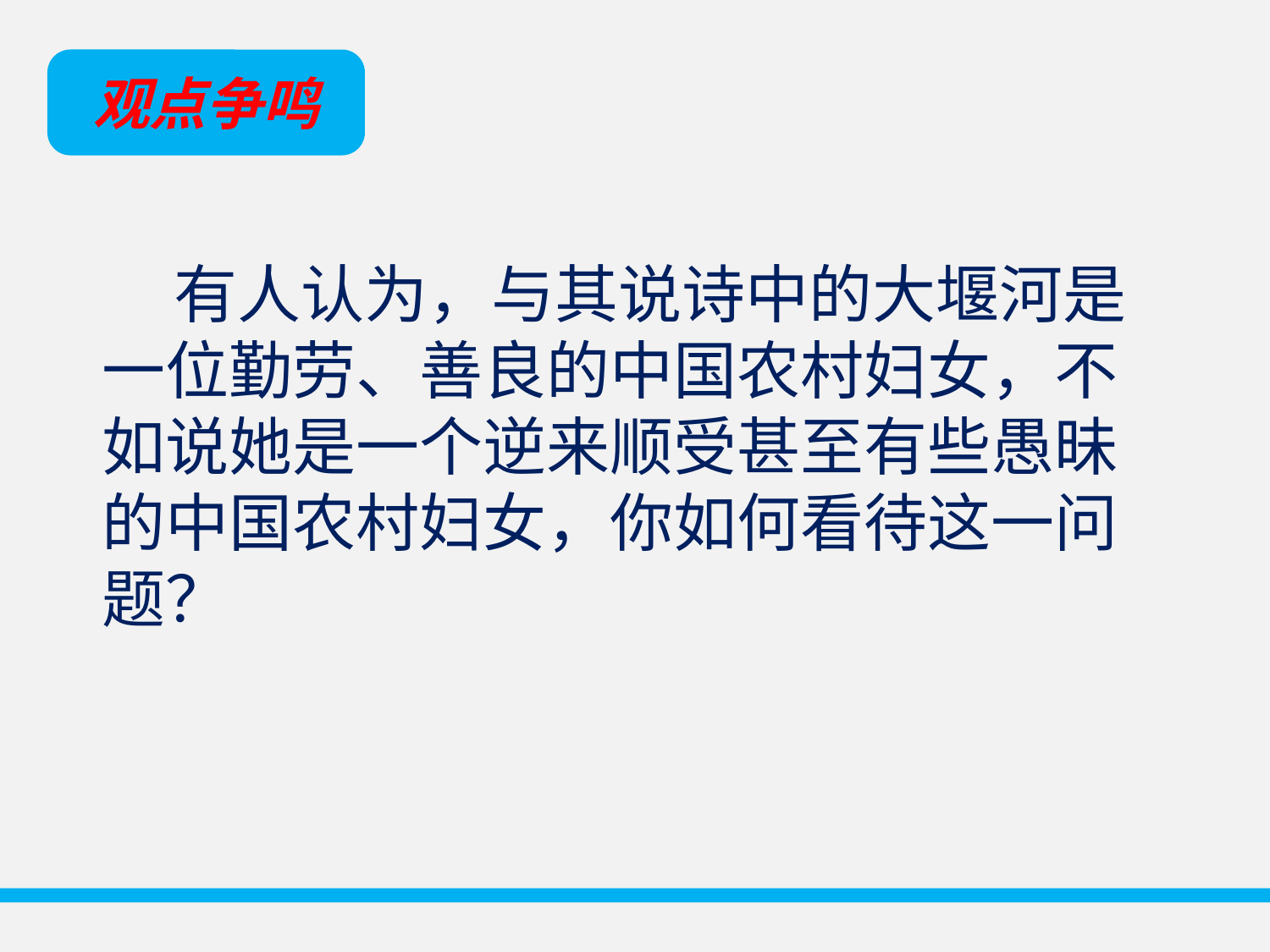

观点争鸣
    有人认为，与其说诗中的大堰河是一位勤劳、善良的中国农村妇女，不如说她是一个逆来顺受甚至有些愚昧的中国农村妇女，你如何看待这一问题？